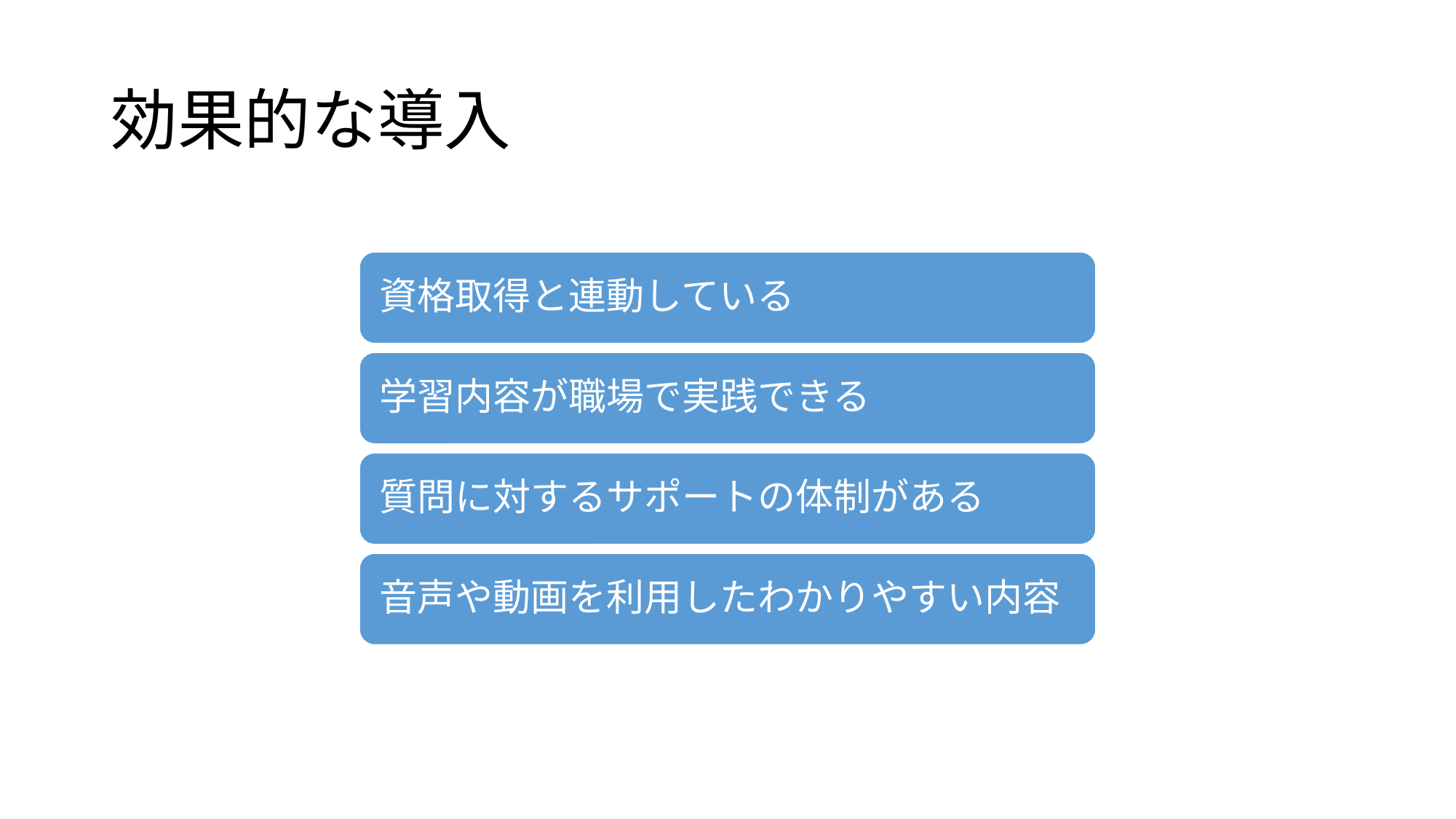

# 効果的な導入
資格取得と連動している
学習内容が職場で実践できる
質問に対するサポートの体制がある
音声や動画を利用したわかりやすい内容